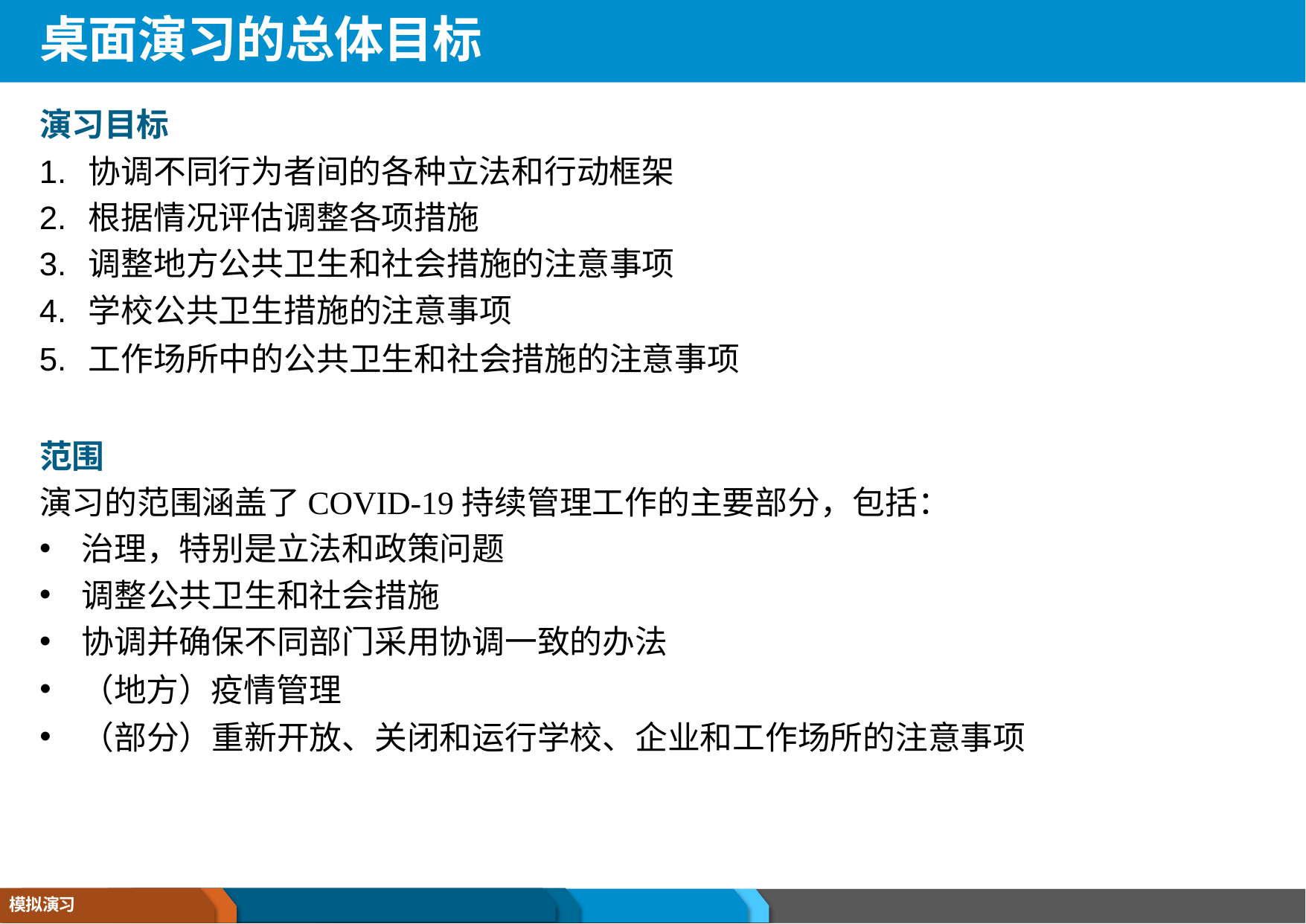

# 桌面演习的总体目标
演习目标
协调不同行为者间的各种立法和行动框架
根据情况评估调整各项措施
调整地方公共卫生和社会措施的注意事项
学校公共卫生措施的注意事项
工作场所中的公共卫生和社会措施的注意事项

范围
演习的范围涵盖了COVID-19持续管理工作的主要部分，包括：
治理，特别是立法和政策问题
调整公共卫生和社会措施
协调并确保不同部门采用协调一致的办法
（地方）疫情管理
（部分）重新开放、关闭和运行学校、企业和工作场所的注意事项
模拟演习